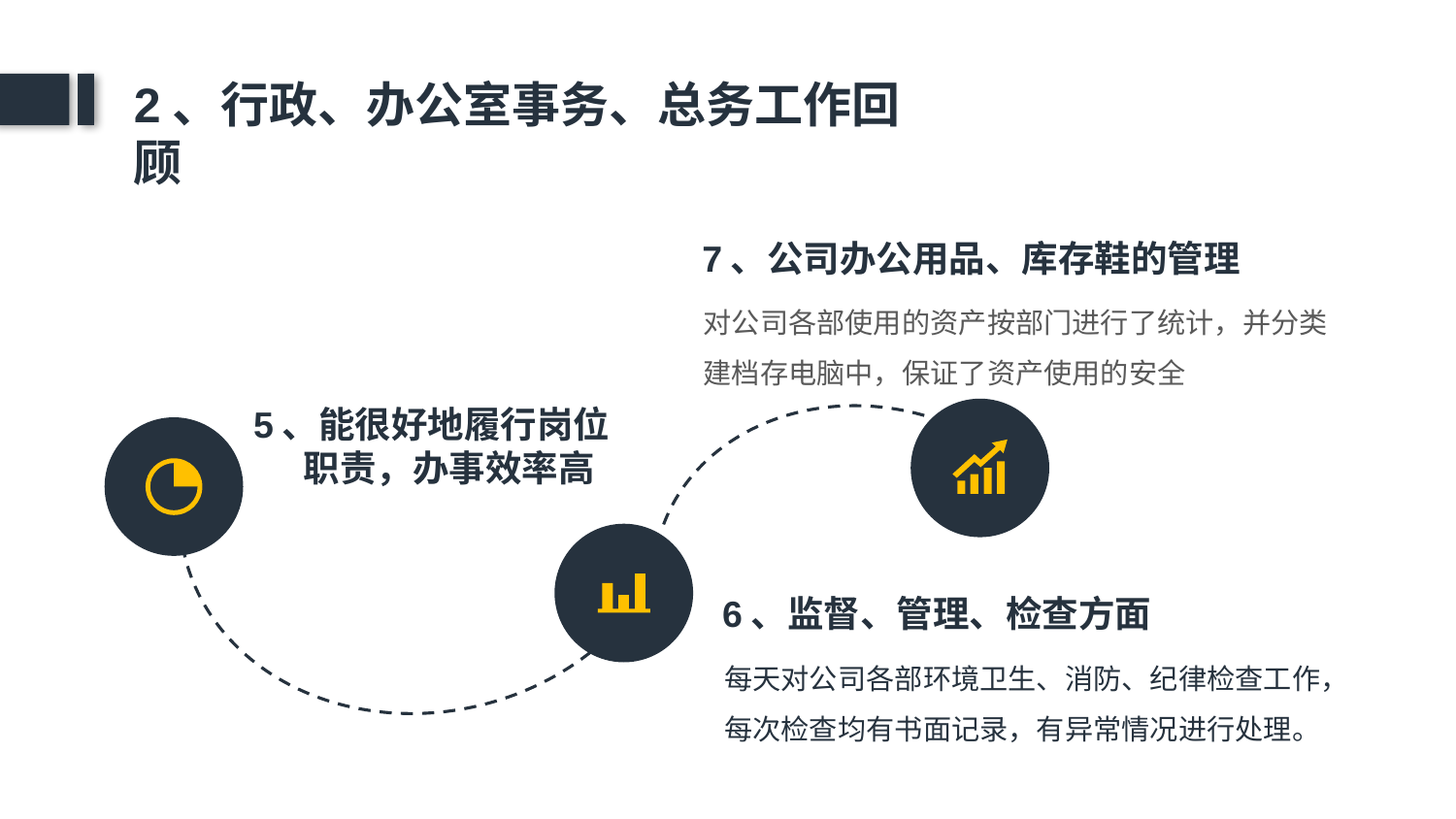

2、行政、办公室事务、总务工作回顾

7、公司办公用品、库存鞋的管理
对公司各部使用的资产按部门进行了统计，并分类建档存电脑中，保证了资产使用的安全

5、能很好地履行岗位
     职责，办事效率高

6、监督、管理、检查方面
每天对公司各部环境卫生、消防、纪律检查工作，每次检查均有书面记录，有异常情况进行处理。